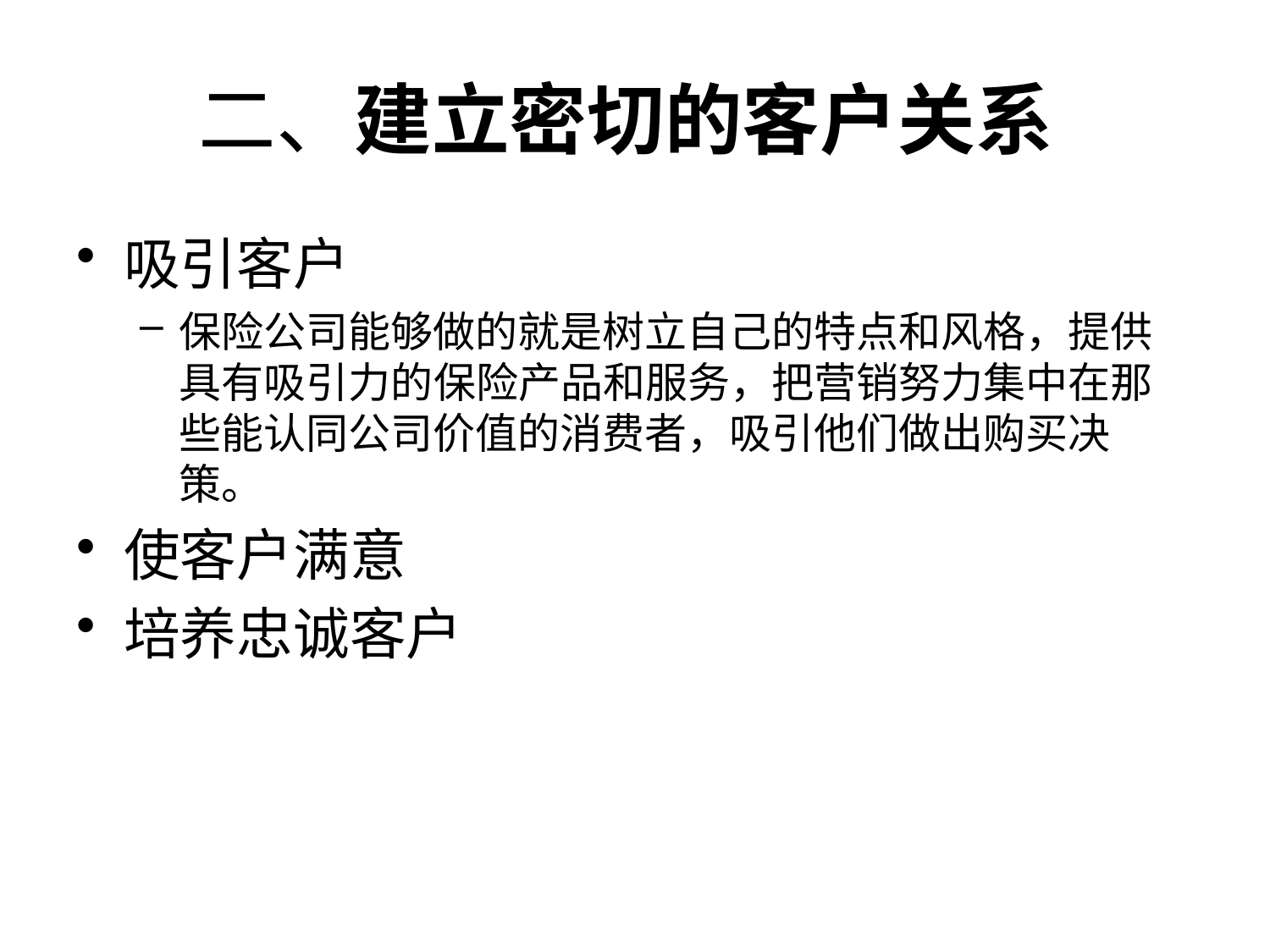

# 二、建立密切的客户关系
吸引客户
保险公司能够做的就是树立自己的特点和风格，提供具有吸引力的保险产品和服务，把营销努力集中在那些能认同公司价值的消费者，吸引他们做出购买决策。
使客户满意
培养忠诚客户